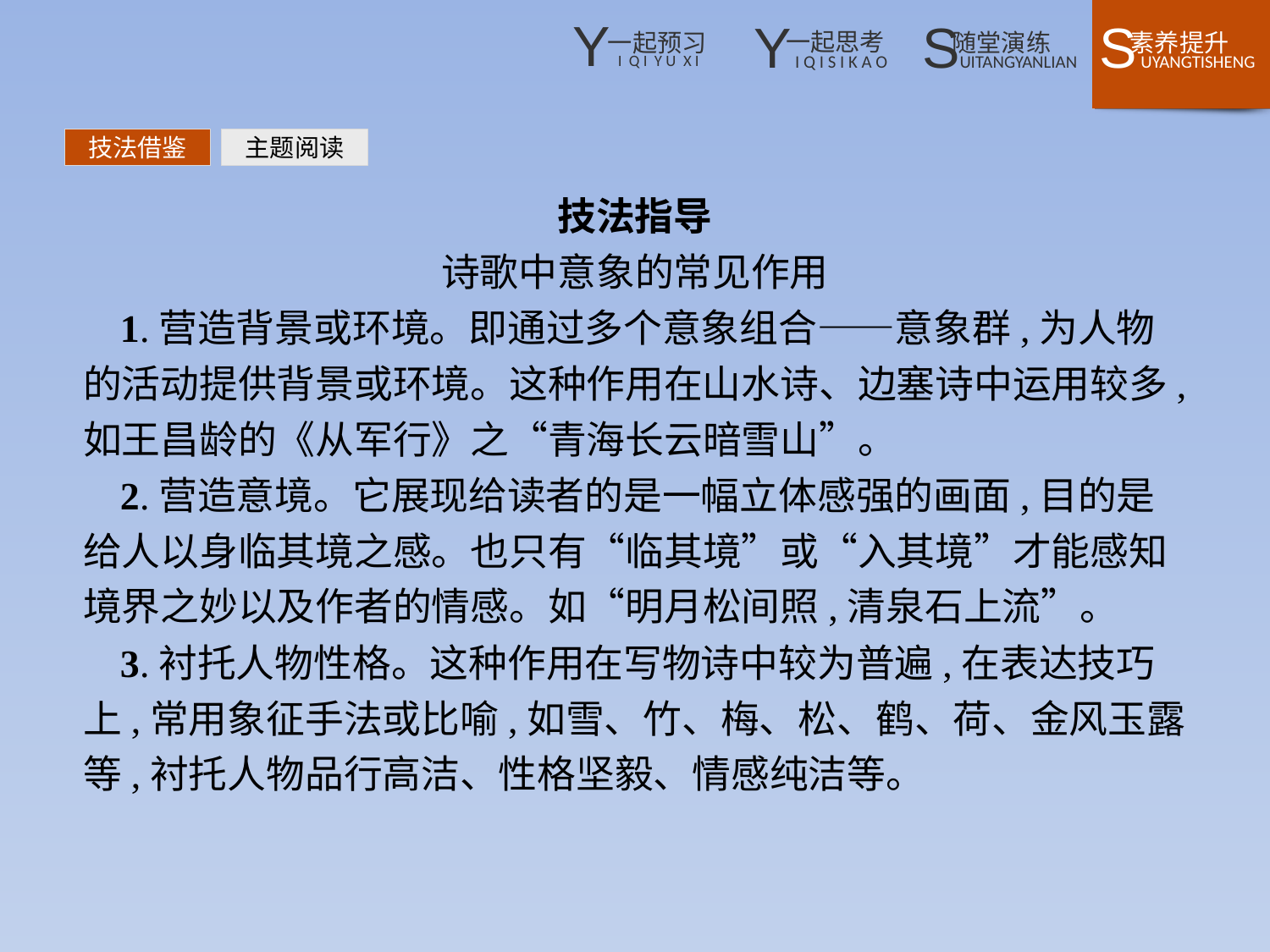

技法借鉴
主题阅读
技法指导
诗歌中意象的常见作用
1.营造背景或环境。即通过多个意象组合——意象群,为人物的活动提供背景或环境。这种作用在山水诗、边塞诗中运用较多,如王昌龄的《从军行》之“青海长云暗雪山”。
2.营造意境。它展现给读者的是一幅立体感强的画面,目的是给人以身临其境之感。也只有“临其境”或“入其境”才能感知境界之妙以及作者的情感。如“明月松间照,清泉石上流”。
3.衬托人物性格。这种作用在写物诗中较为普遍,在表达技巧上,常用象征手法或比喻,如雪、竹、梅、松、鹤、荷、金风玉露等,衬托人物品行高洁、性格坚毅、情感纯洁等。